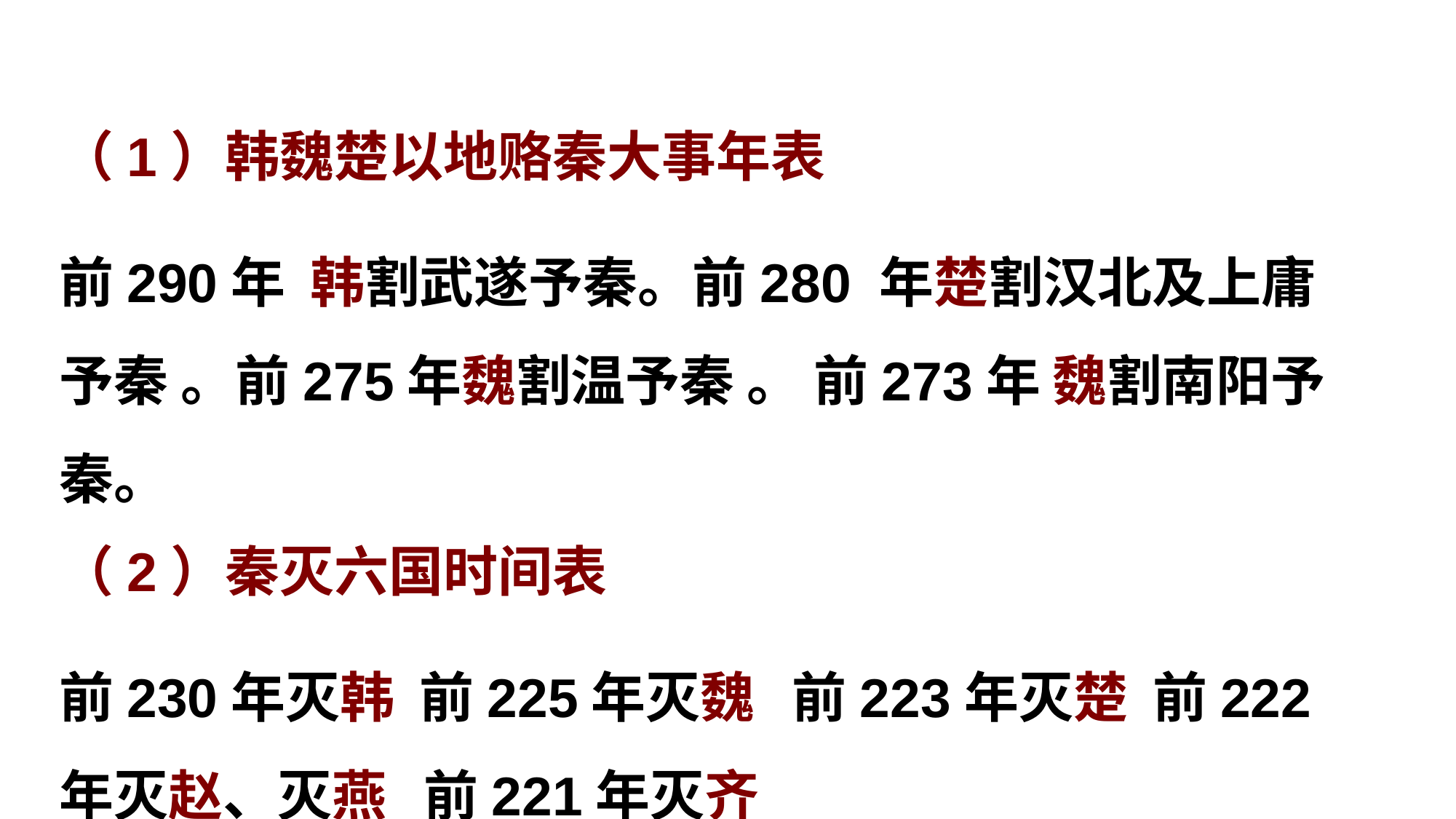

（1）韩魏楚以地赂秦大事年表
前290年  韩割武遂予秦。前280 年楚割汉北及上庸予秦 。前275年魏割温予秦 。 前273年 魏割南阳予秦。
（2）秦灭六国时间表
前230年灭韩  前225年灭魏   前223年灭楚  前222年灭赵、灭燕   前221年灭齐